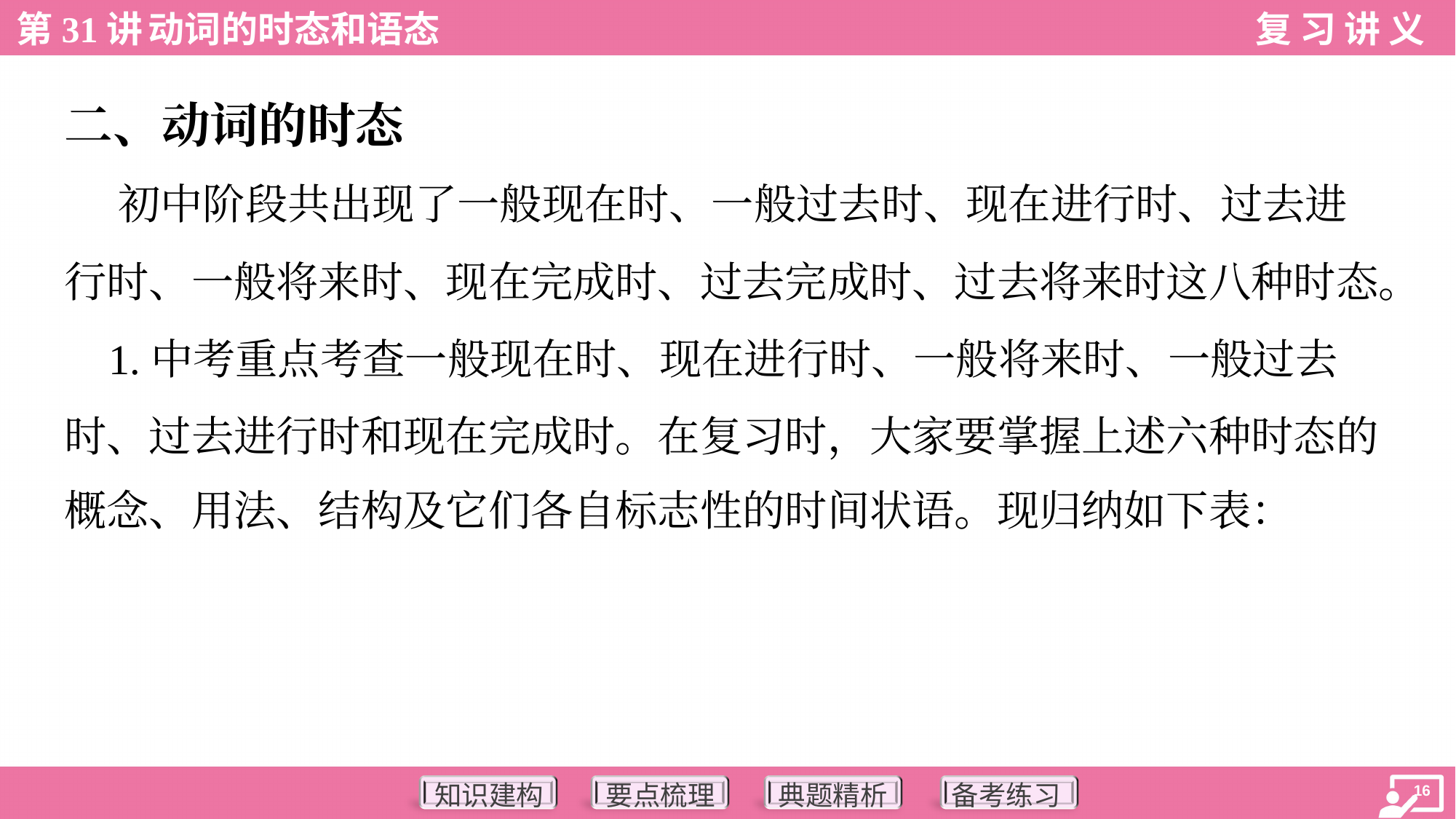

二、动词的时态
    初中阶段共出现了一般现在时、一般过去时、现在进行时、过去进
行时、一般将来时、现在完成时、过去完成时、过去将来时这八种时态。
    1.中考重点考查一般现在时、现在进行时、一般将来时、一般过去
时、过去进行时和现在完成时。在复习时，大家要掌握上述六种时态的
概念、用法、结构及它们各自标志性的时间状语。现归纳如下表：